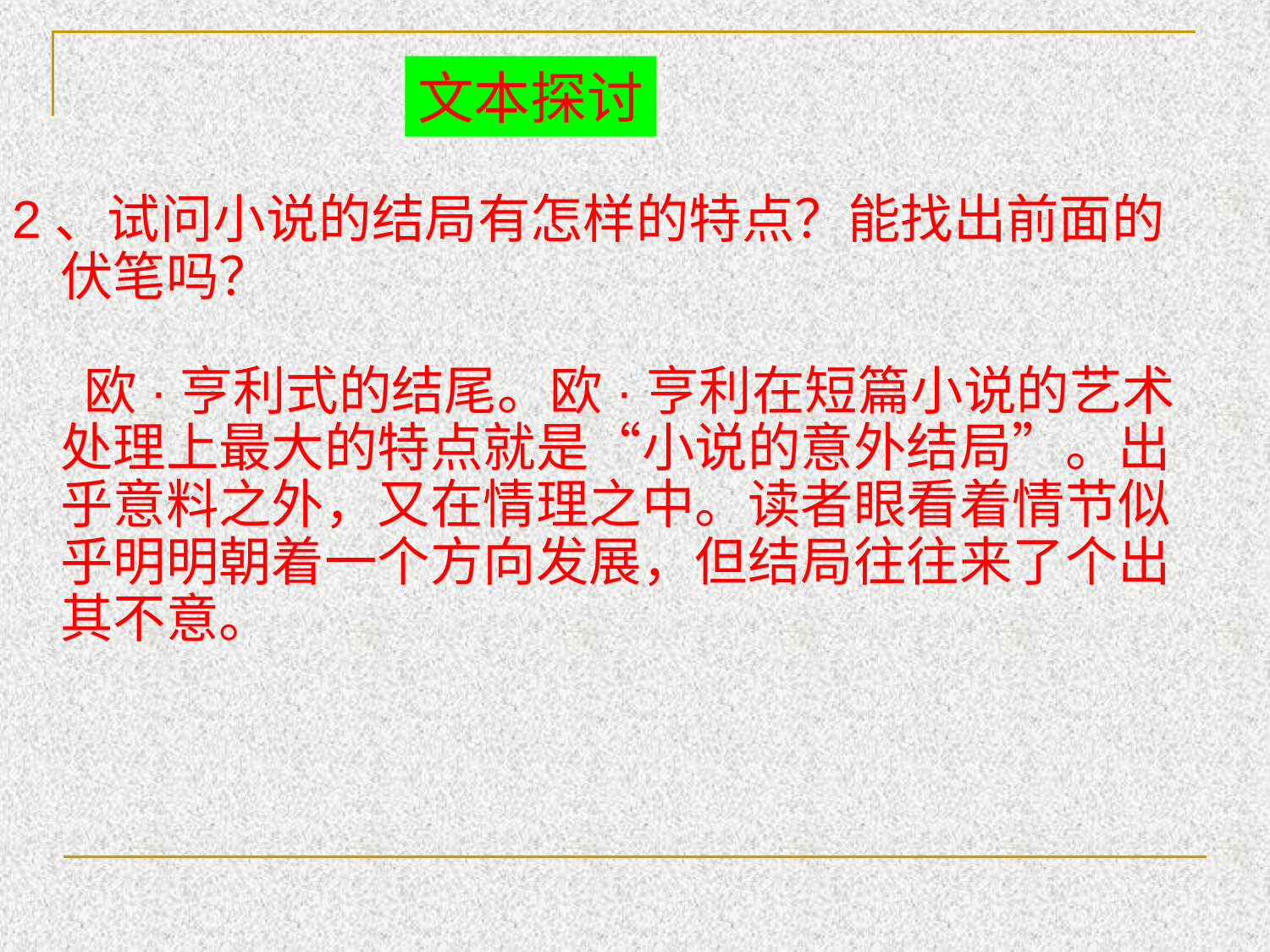

文本探讨

2、试问小说的结局有怎样的特点？能找出前面的伏笔吗？
     欧·亨利式的结尾。欧·亨利在短篇小说的艺术处理上最大的特点就是“小说的意外结局”。出乎意料之外，又在情理之中。读者眼看着情节似乎明明朝着一个方向发展，但结局往往来了个出其不意。